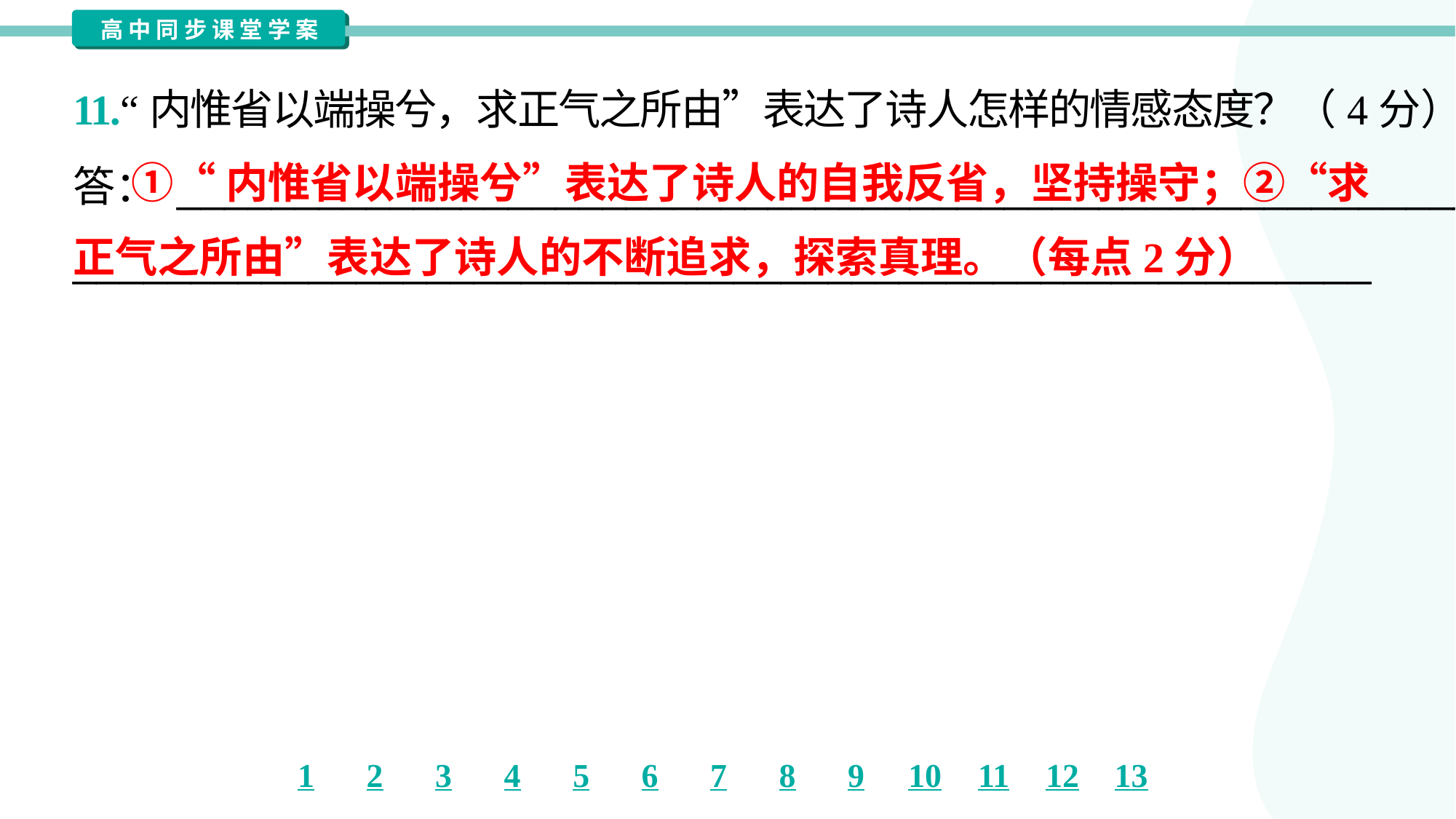

11.“内惟省以端操兮，求正气之所由”表达了诗人怎样的情感态度？（4分）
答： ________________________________________________________
_______________________________________________________
      ①“内惟省以端操兮”表达了诗人的自我反省，坚持操守；②“求
正气之所由”表达了诗人的不断追求，探索真理。（每点2分）